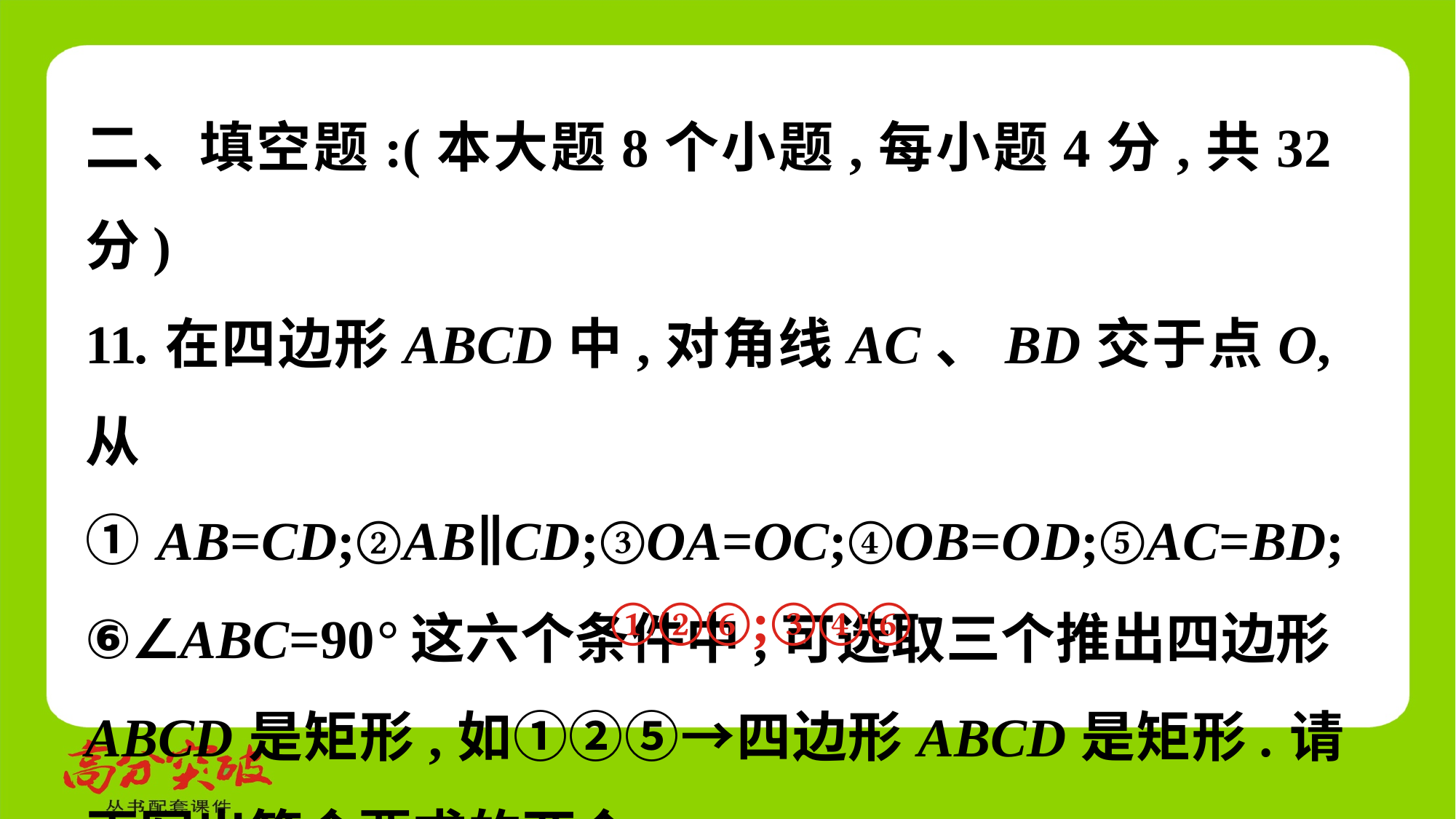

二、填空题:(本大题8个小题,每小题4分,共32分)
11.在四边形ABCD中,对角线AC、BD交于点O,从①AB=CD;②AB∥CD;③OA=OC;④OB=OD;⑤AC=BD;⑥∠ABC=90°这六个条件中,可选取三个推出四边形ABCD是矩形,如①②⑤→四边形ABCD是矩形.请再写出符合要求的两个:　                                      .
①②⑥;③④⑥